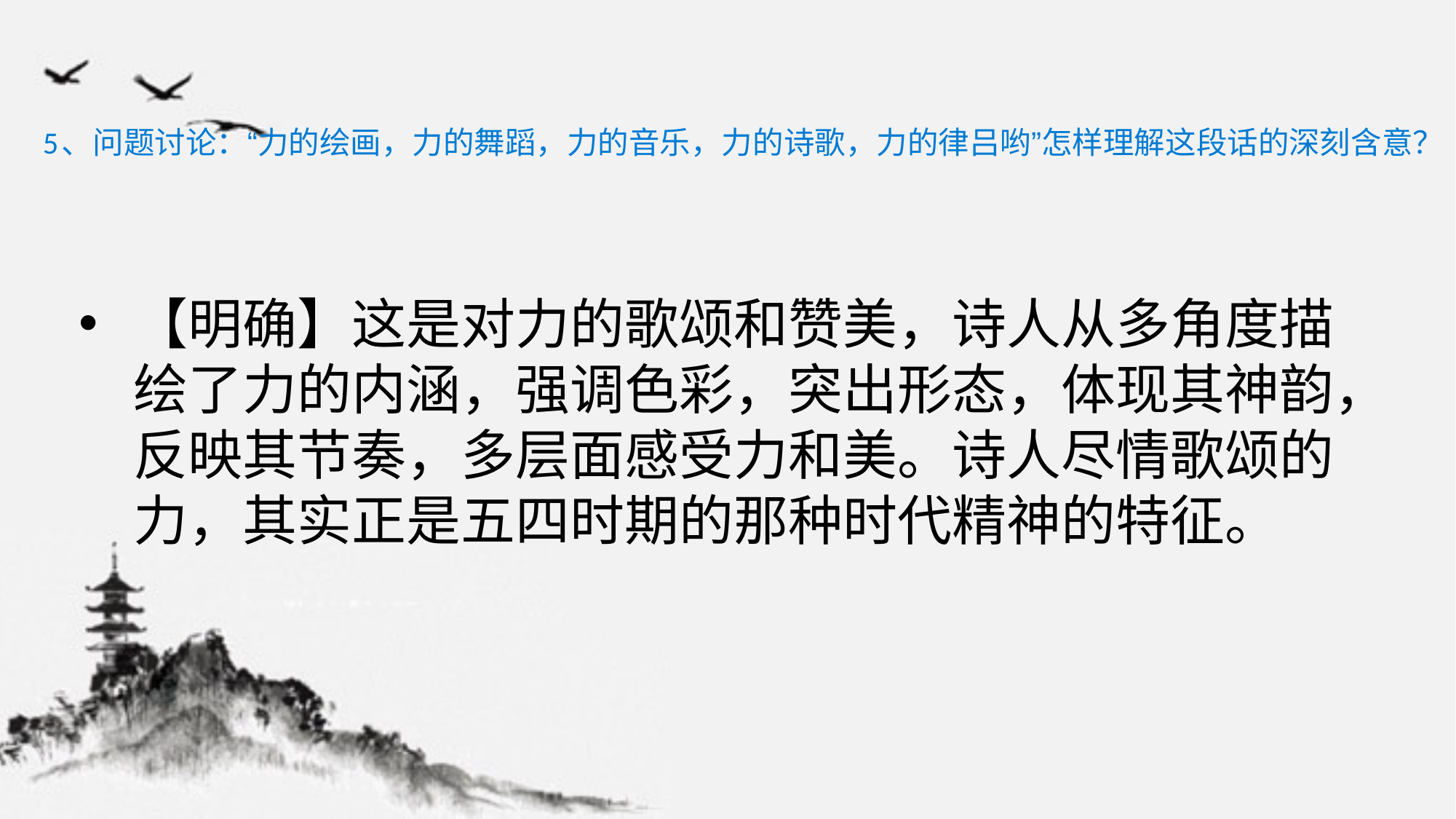

# 5、问题讨论：“力的绘画，力的舞蹈，力的音乐，力的诗歌，力的律吕哟”怎样理解这段话的深刻含意？
【明确】这是对力的歌颂和赞美，诗人从多角度描绘了力的内涵，强调色彩，突出形态，体现其神韵，反映其节奏，多层面感受力和美。诗人尽情歌颂的力，其实正是五四时期的那种时代精神的特征。